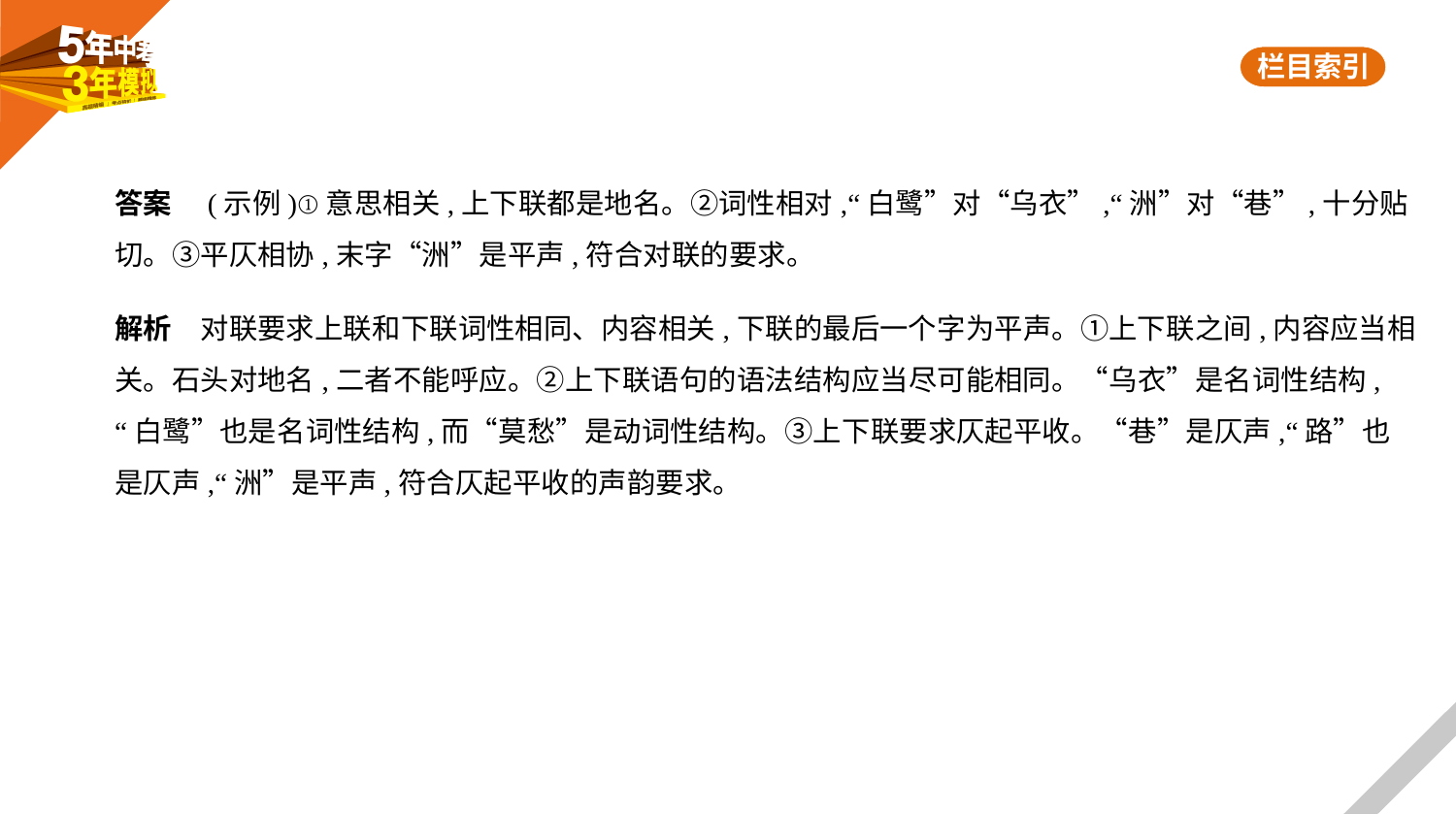

答案　(示例)①意思相关,上下联都是地名。②词性相对,“白鹭”对“乌衣”,“洲”对“巷”,十分贴
切。③平仄相协,末字“洲”是平声,符合对联的要求。
解析　对联要求上联和下联词性相同、内容相关,下联的最后一个字为平声。①上下联之间,内容应当相
关。石头对地名,二者不能呼应。②上下联语句的语法结构应当尽可能相同。“乌衣”是名词性结构,
“白鹭”也是名词性结构,而“莫愁”是动词性结构。③上下联要求仄起平收。“巷”是仄声,“路”也
是仄声,“洲”是平声,符合仄起平收的声韵要求。